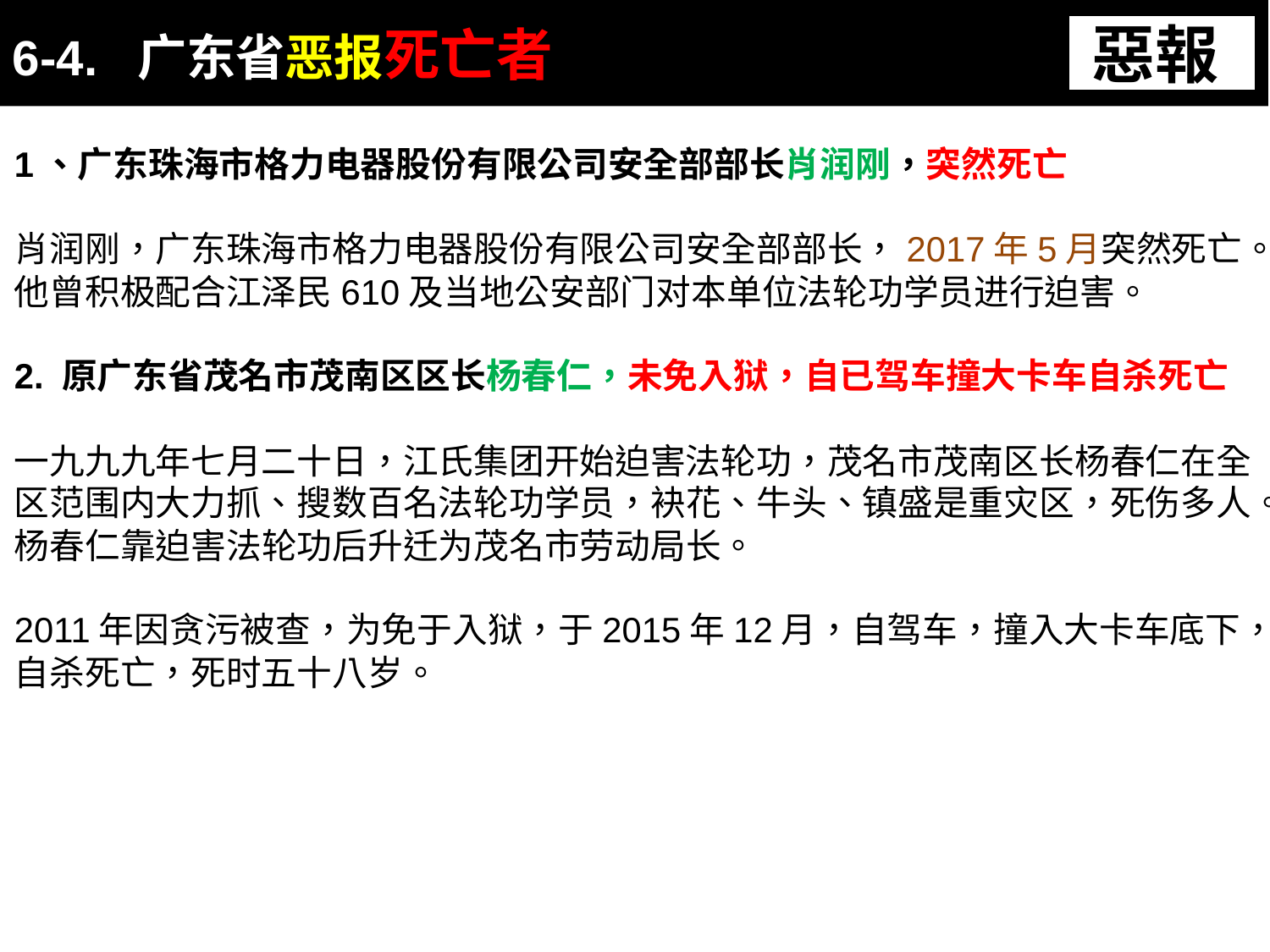

6-4.  广东省恶报死亡者
惡報
1、广东珠海市格力电器股份有限公司安全部部长肖润刚，突然死亡

肖润刚，广东珠海市格力电器股份有限公司安全部部长，2017年5月突然死亡。他曾积极配合江泽民610及当地公安部门对本单位法轮功学员进行迫害。

2. 原广东省茂名市茂南区区长杨春仁，未免入狱，自已驾车撞大卡车自杀死亡

一九九九年七月二十日，江氏集团开始迫害法轮功，茂名市茂南区长杨春仁在全区范围内大力抓、搜数百名法轮功学员，袂花、牛头、镇盛是重灾区，死伤多人。
杨春仁靠迫害法轮功后升迁为茂名市劳动局长。

2011年因贪污被查，为免于入狱，于2015年12月，自驾车，撞入大卡车底下，自杀死亡，死时五十八岁。